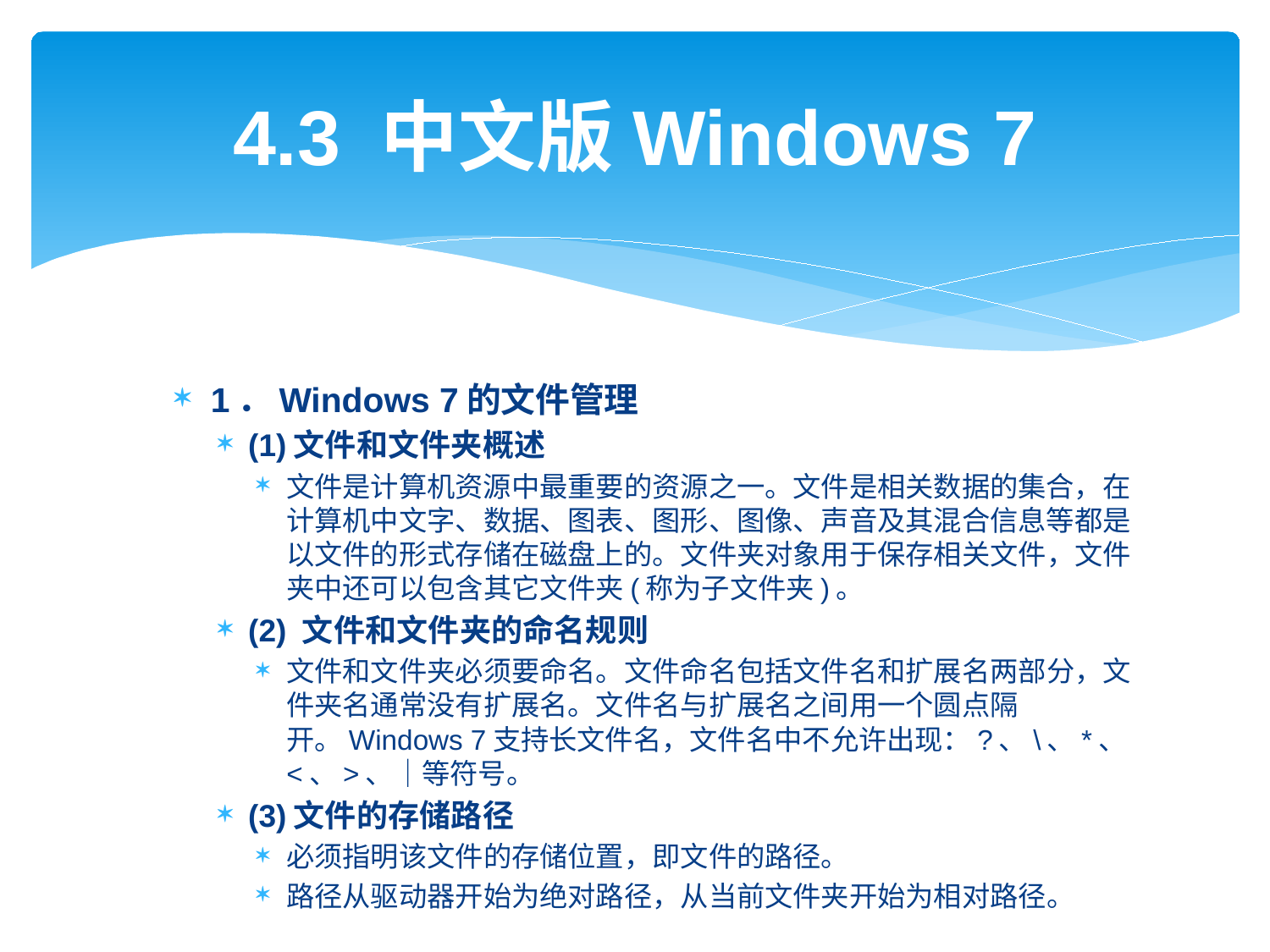

# 4.3 中文版Windows 7
1．Windows 7的文件管理
(1)文件和文件夹概述
文件是计算机资源中最重要的资源之一。文件是相关数据的集合，在计算机中文字、数据、图表、图形、图像、声音及其混合信息等都是以文件的形式存储在磁盘上的。文件夹对象用于保存相关文件，文件夹中还可以包含其它文件夹(称为子文件夹)。
(2) 文件和文件夹的命名规则
文件和文件夹必须要命名。文件命名包括文件名和扩展名两部分，文件夹名通常没有扩展名。文件名与扩展名之间用一个圆点隔开。Windows 7支持长文件名，文件名中不允许出现：?、\、*、<、>、｜等符号。
(3)文件的存储路径
必须指明该文件的存储位置，即文件的路径。
路径从驱动器开始为绝对路径，从当前文件夹开始为相对路径。